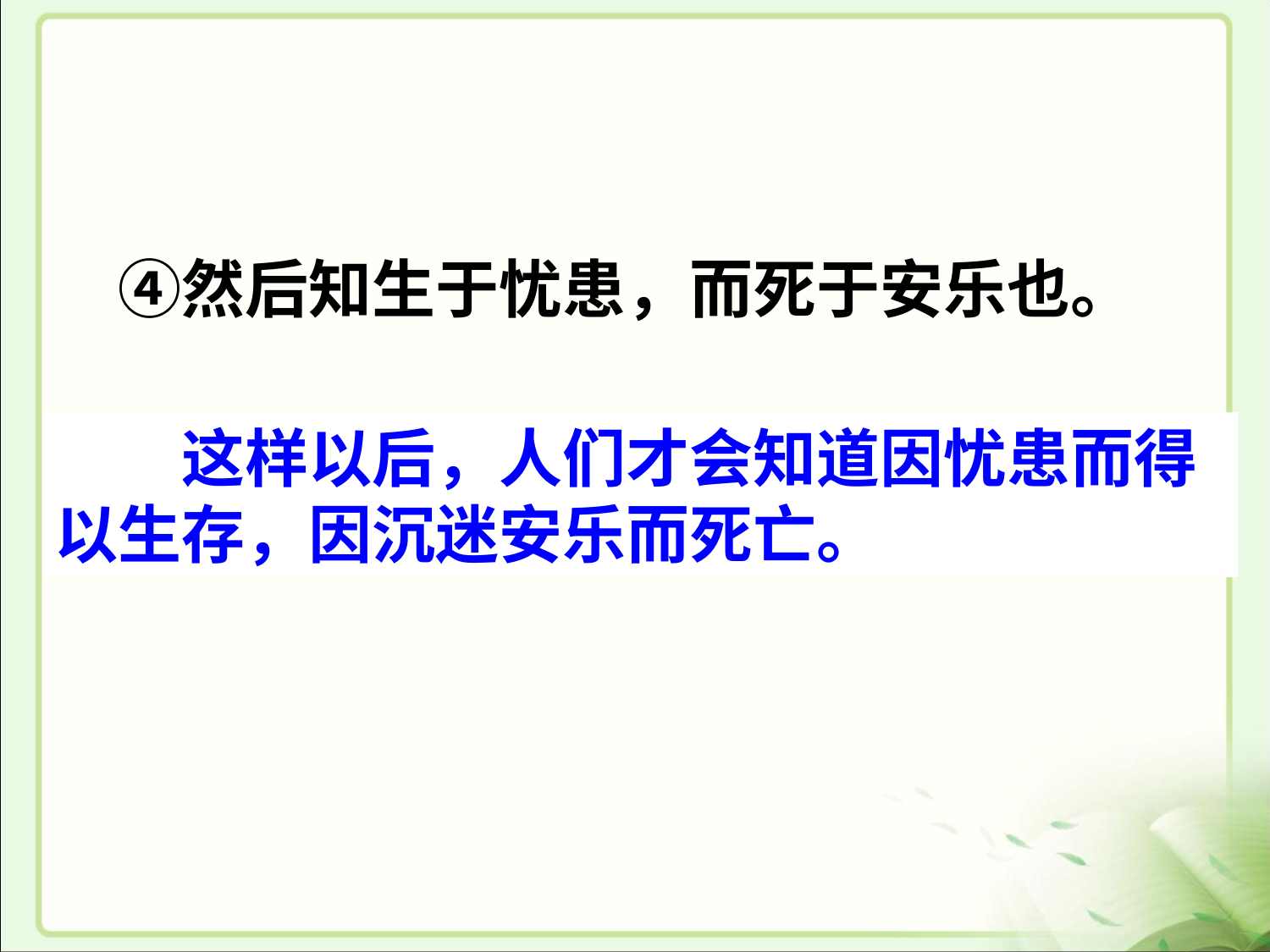

④然后知生于忧患，而死于安乐也。
　　这样以后，人们才会知道因忧患而得以生存，因沉迷安乐而死亡。